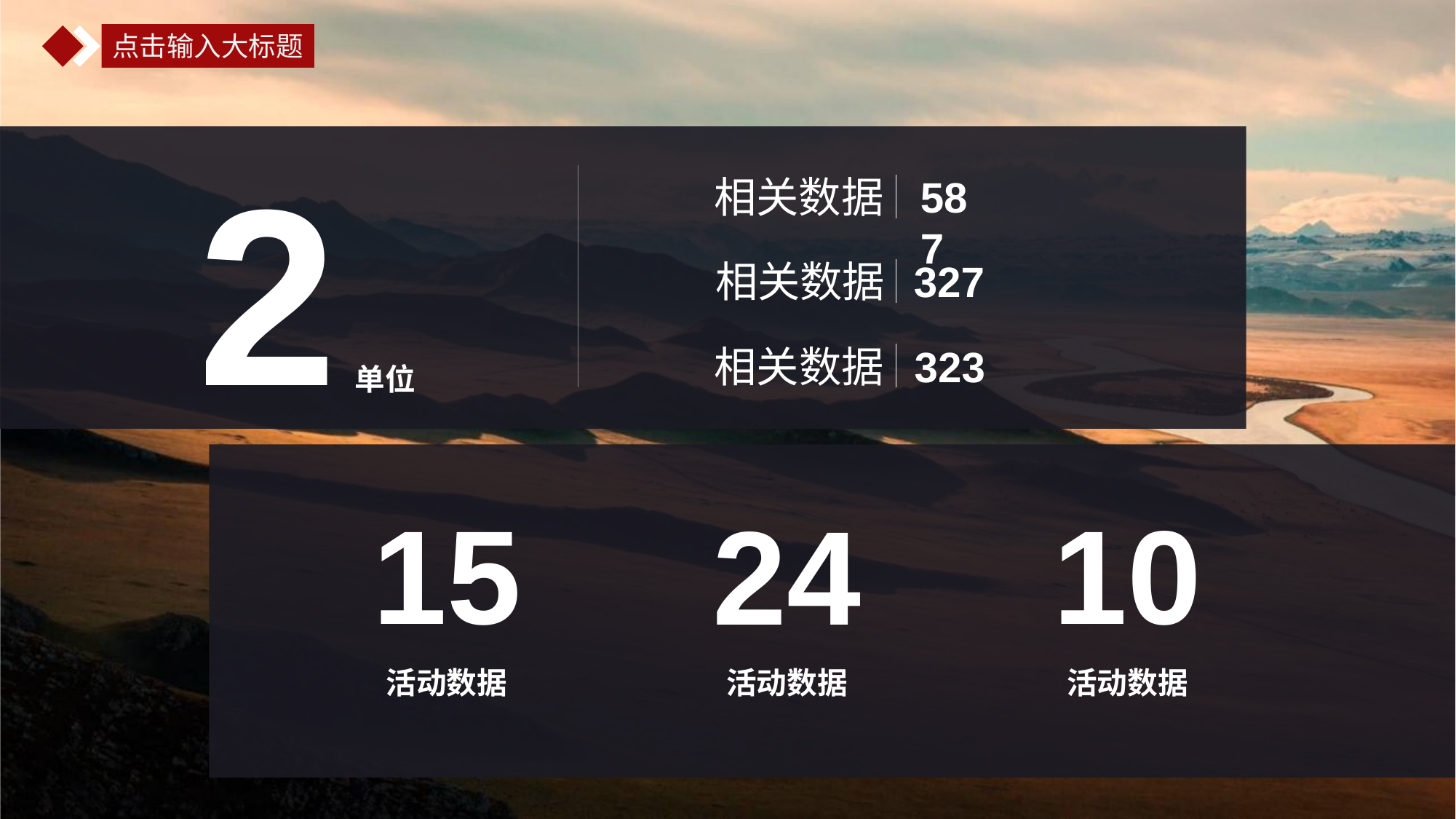

点击输入大标题

2
单位

相关数据
587

相关数据
327

相关数据
323

15
活动数据
10
活动数据
24
活动数据